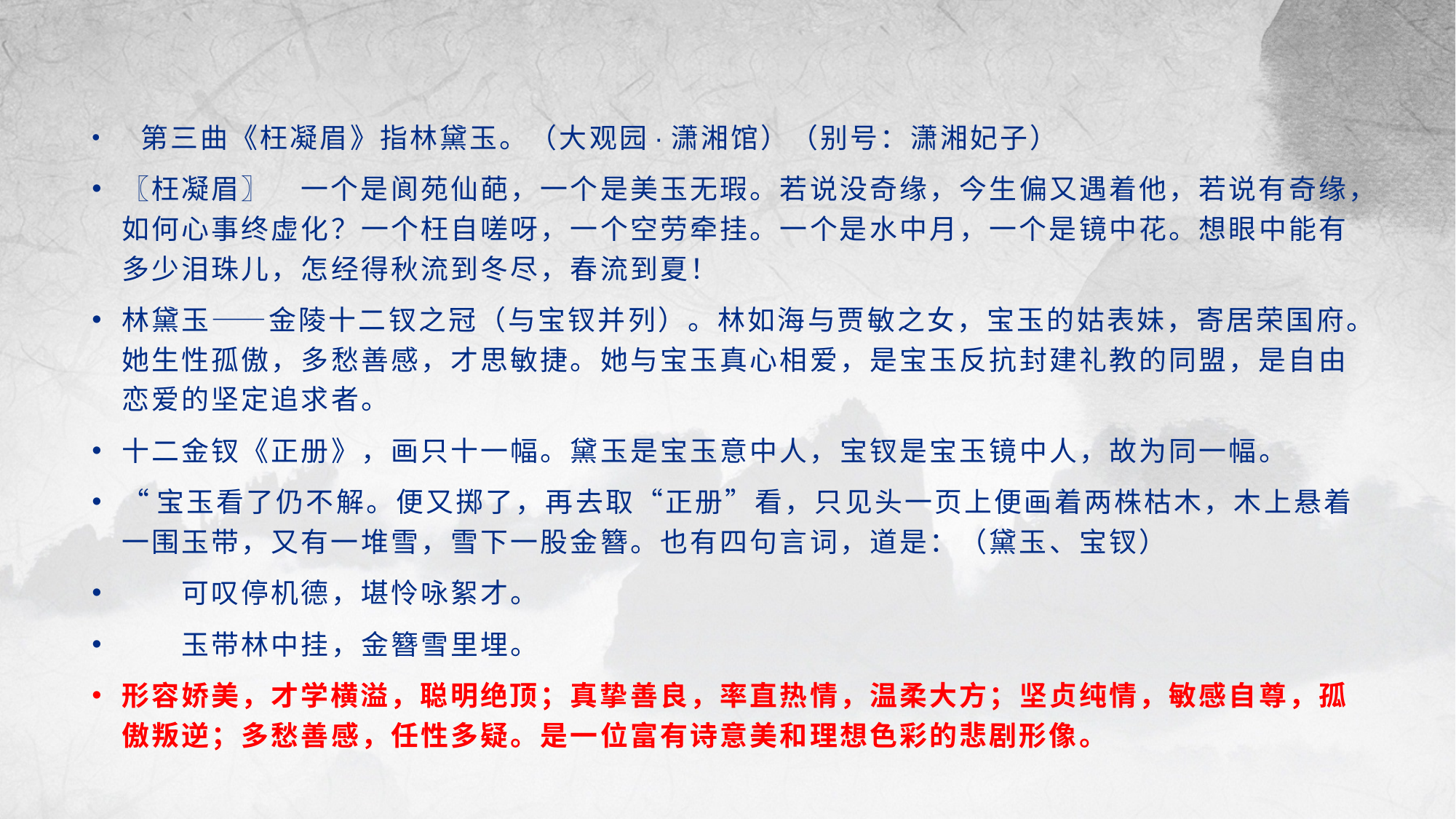

第三曲《枉凝眉》指林黛玉。（大观园·潇湘馆）（别号：潇湘妃子）
〖枉凝眉〗　一个是阆苑仙葩，一个是美玉无瑕。若说没奇缘，今生偏又遇着他，若说有奇缘，如何心事终虚化？一个枉自嗟呀，一个空劳牵挂。一个是水中月，一个是镜中花。想眼中能有多少泪珠儿，怎经得秋流到冬尽，春流到夏！
林黛玉——金陵十二钗之冠（与宝钗并列）。林如海与贾敏之女，宝玉的姑表妹，寄居荣国府。她生性孤傲，多愁善感，才思敏捷。她与宝玉真心相爱，是宝玉反抗封建礼教的同盟，是自由恋爱的坚定追求者。
十二金钗《正册》，画只十一幅。黛玉是宝玉意中人，宝钗是宝玉镜中人，故为同一幅。
“宝玉看了仍不解。便又掷了，再去取“正册”看，只见头一页上便画着两株枯木，木上悬着一围玉带，又有一堆雪，雪下一股金簪。也有四句言词，道是：（黛玉、宝钗）
　　可叹停机德，堪怜咏絮才。
　　玉带林中挂，金簪雪里埋。
形容娇美，才学横溢，聪明绝顶；真挚善良，率直热情，温柔大方；坚贞纯情，敏感自尊，孤傲叛逆；多愁善感，任性多疑。是一位富有诗意美和理想色彩的悲剧形像。